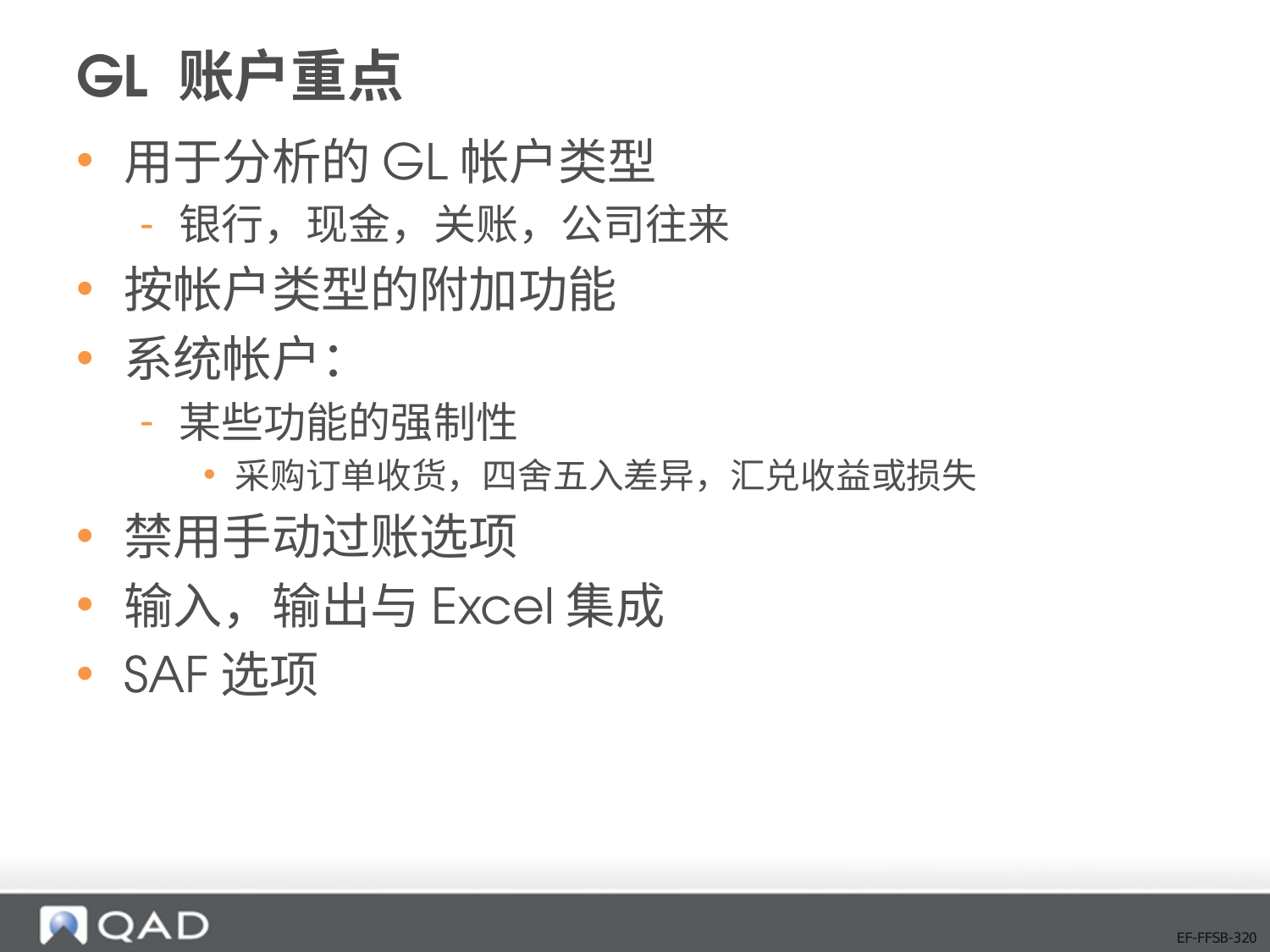

# GL 账户重点
用于分析的GL帐户类型
银行，现金，关账，公司往来
按帐户类型的附加功能
系统帐户：
某些功能的强制性
采购订单收货，四舍五入差异，汇兑收益或损失
禁用手动过账选项
输入，输出与Excel集成
SAF选项
EF-FFSB-320